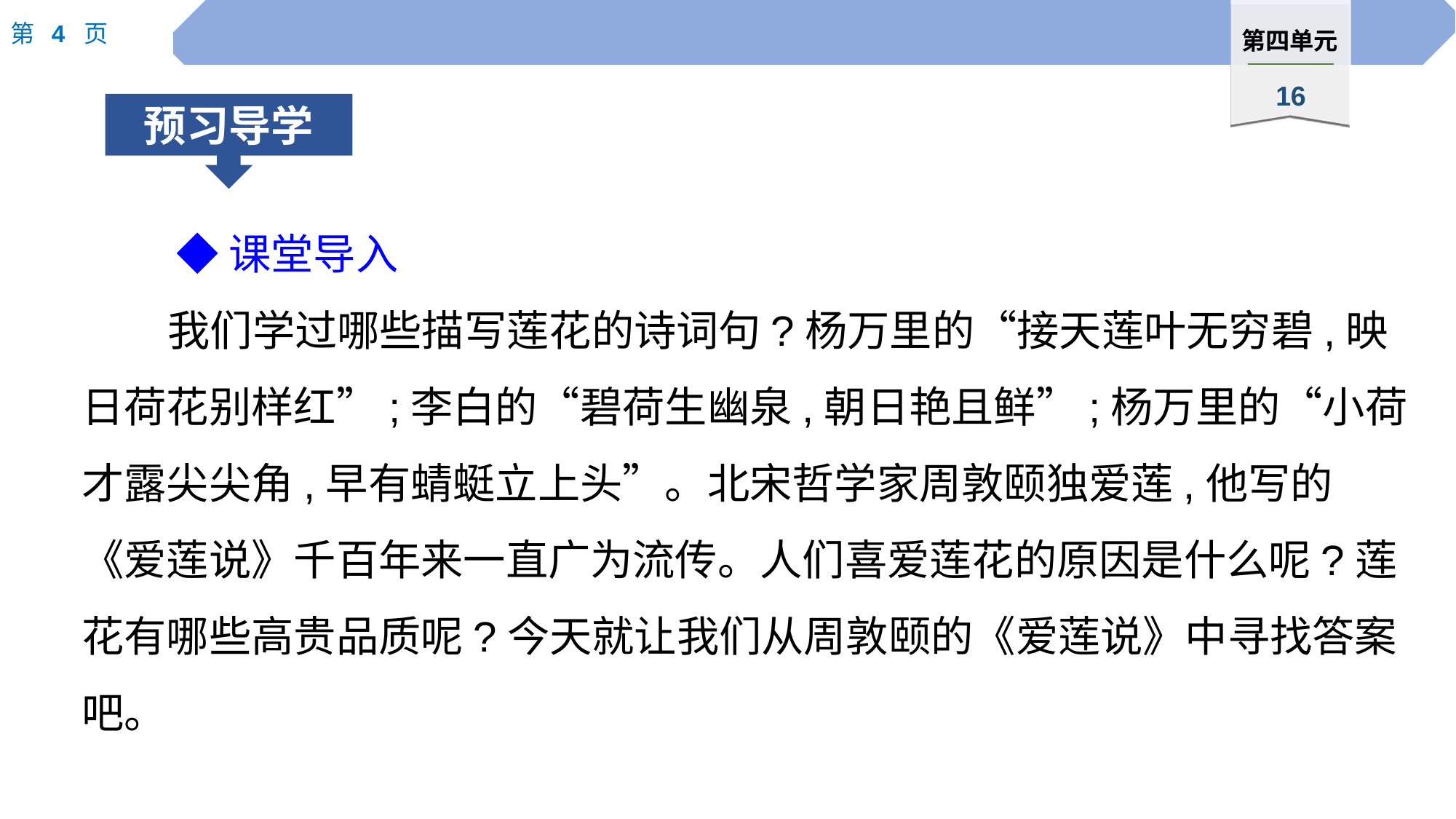

◆课堂导入

我们学过哪些描写莲花的诗词句?杨万里的“接天莲叶无穷碧,映日荷花别样红”;李白的“碧荷生幽泉,朝日艳且鲜”;杨万里的“小荷才露尖尖角,早有蜻蜓立上头”。北宋哲学家周敦颐独爱莲,他写的《爱莲说》千百年来一直广为流传。人们喜爱莲花的原因是什么呢?莲花有哪些高贵品质呢?今天就让我们从周敦颐的《爱莲说》中寻找答案吧。